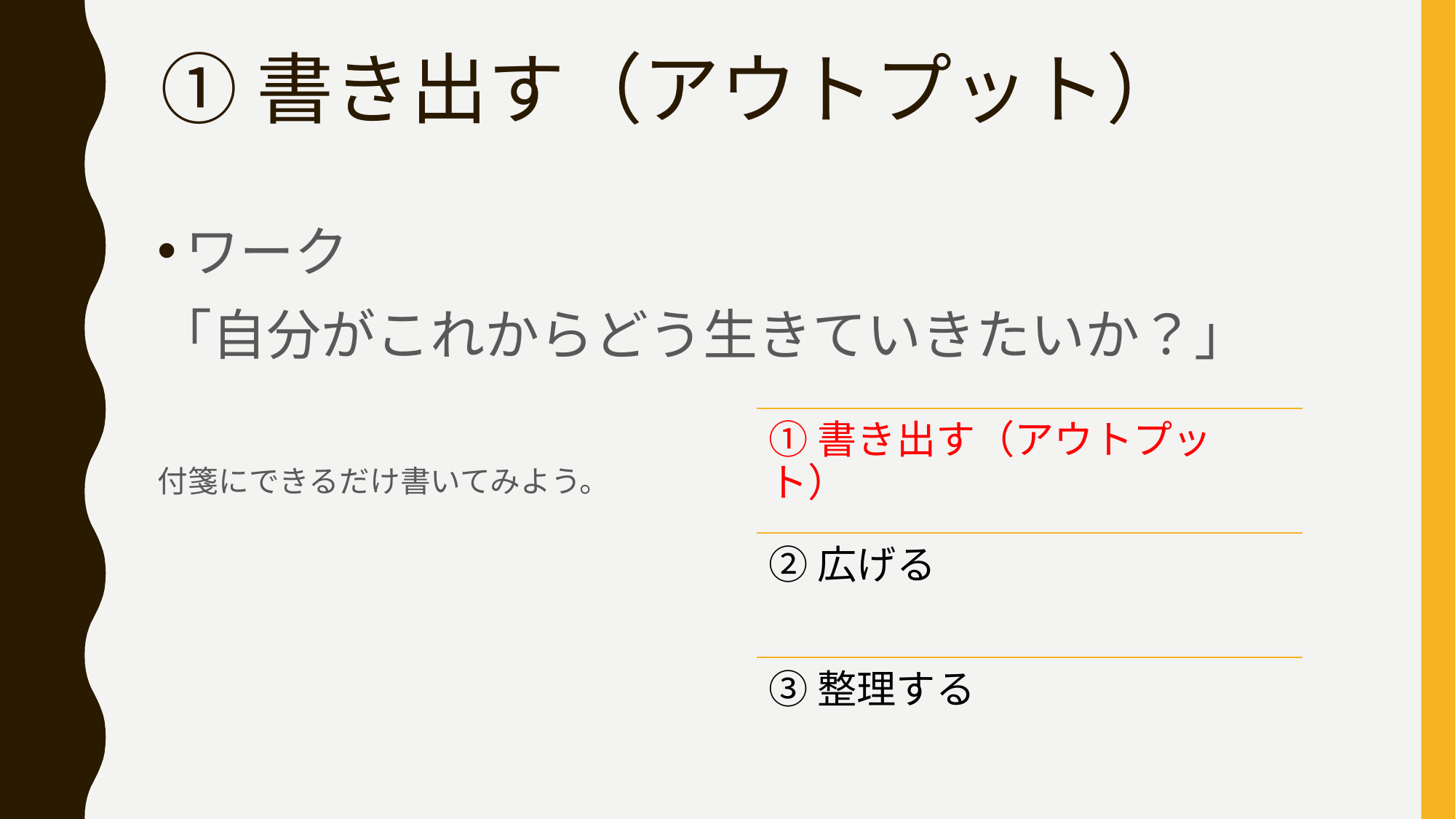

# ①書き出す（アウトプット）

ワーク
「自分がこれからどう生きていきたいか？」

付箋にできるだけ書いてみよう。

①書き出す（アウトプット）

②広げる

③整理する